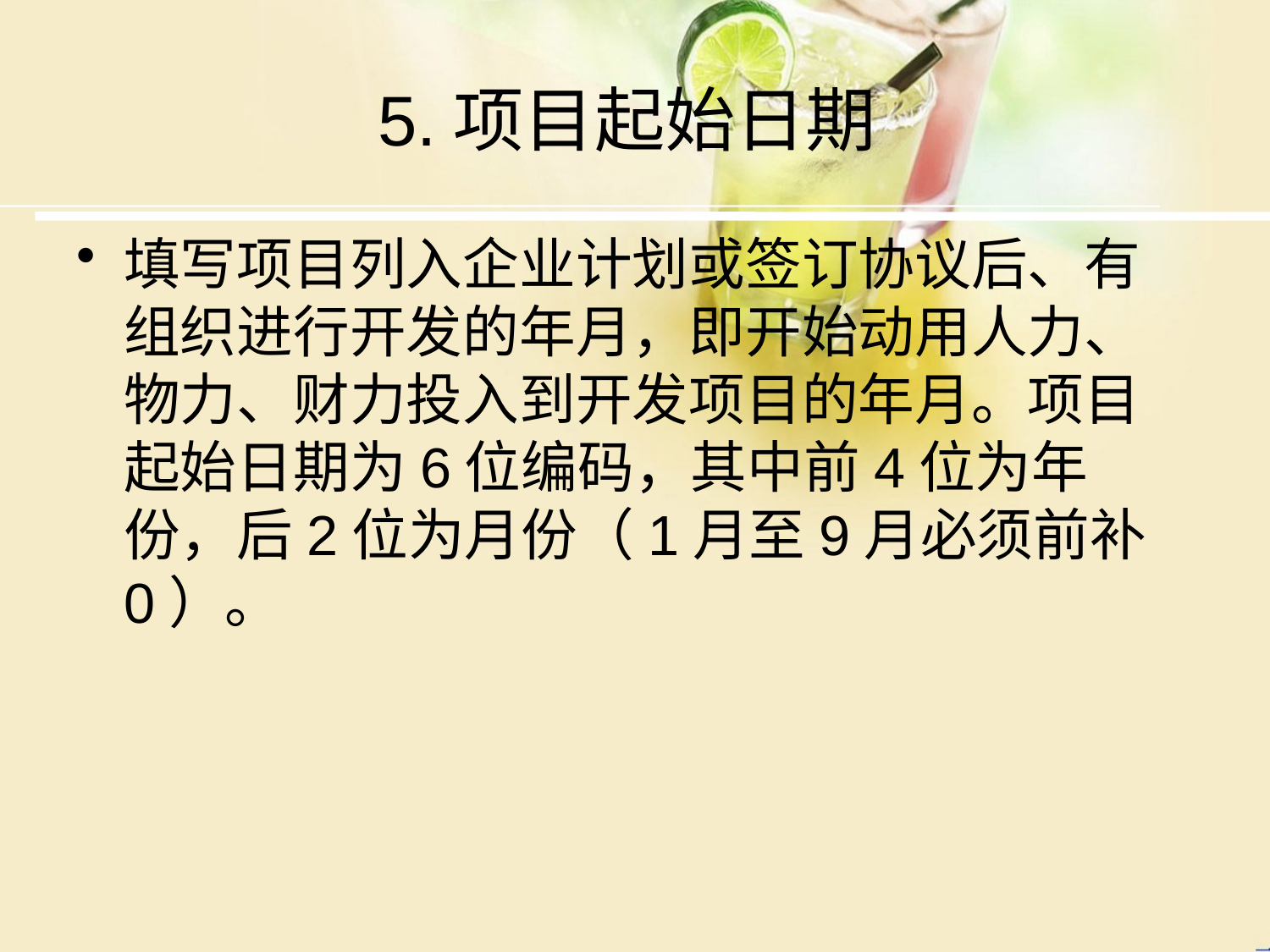

# 5.项目起始日期
填写项目列入企业计划或签订协议后、有组织进行开发的年月，即开始动用人力、物力、财力投入到开发项目的年月。项目起始日期为6位编码，其中前4位为年份，后2位为月份（1月至9月必须前补0）。